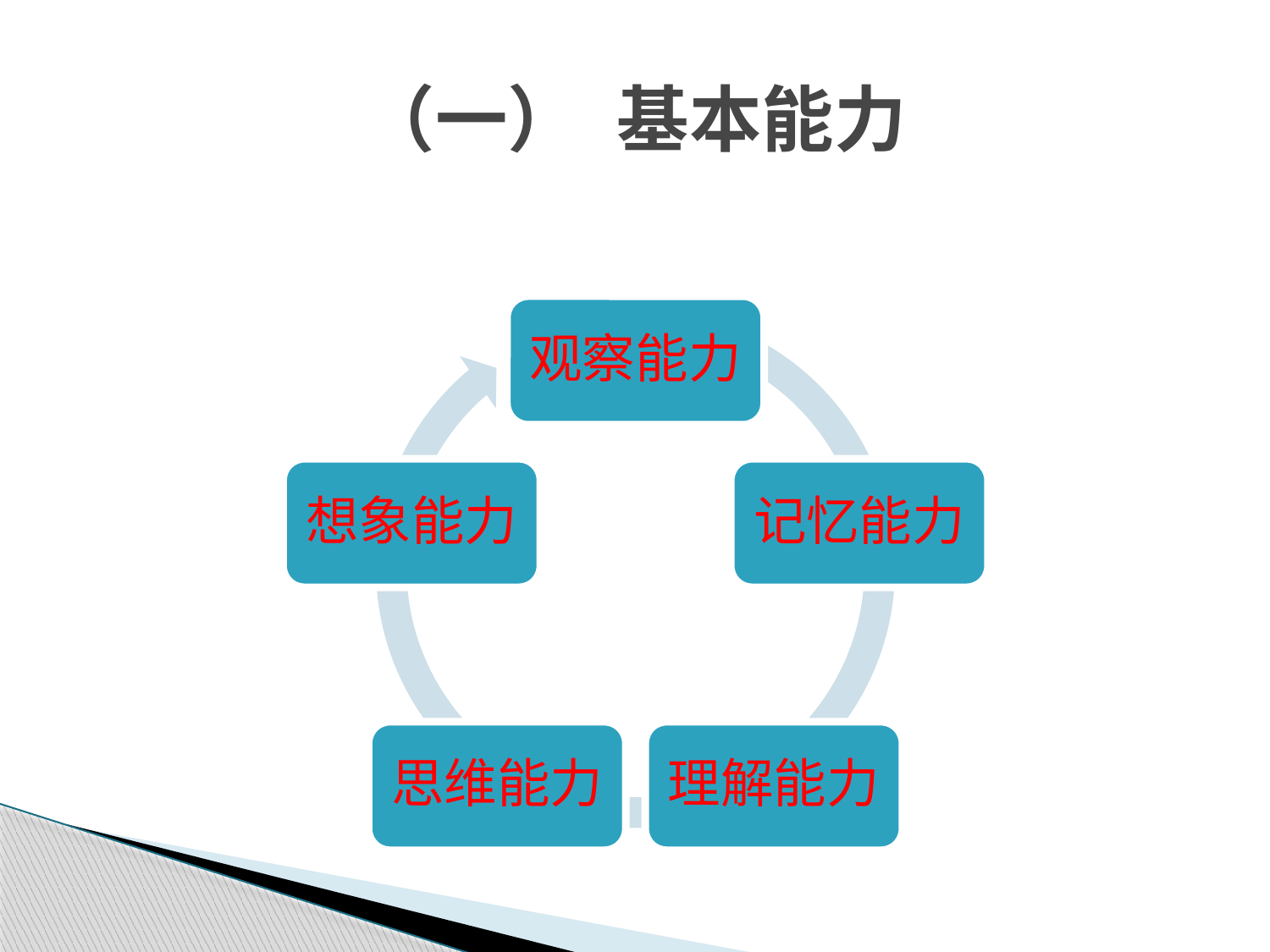

# （一）	基本能力
观察能力
记忆能力
理解能力
思维能力
想象能力